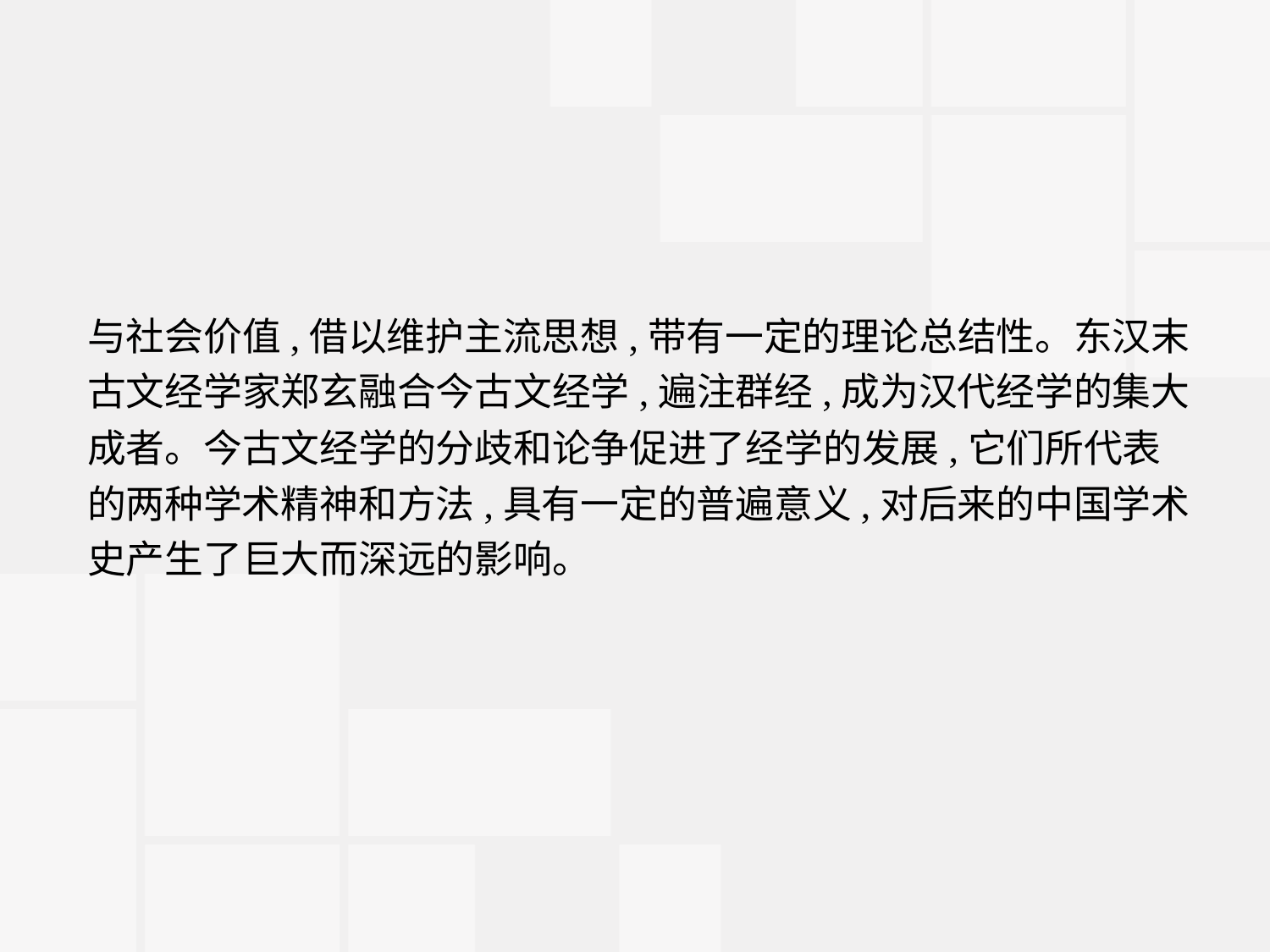

与社会价值,借以维护主流思想,带有一定的理论总结性。东汉末古文经学家郑玄融合今古文经学,遍注群经,成为汉代经学的集大成者。今古文经学的分歧和论争促进了经学的发展,它们所代表的两种学术精神和方法,具有一定的普遍意义,对后来的中国学术史产生了巨大而深远的影响。